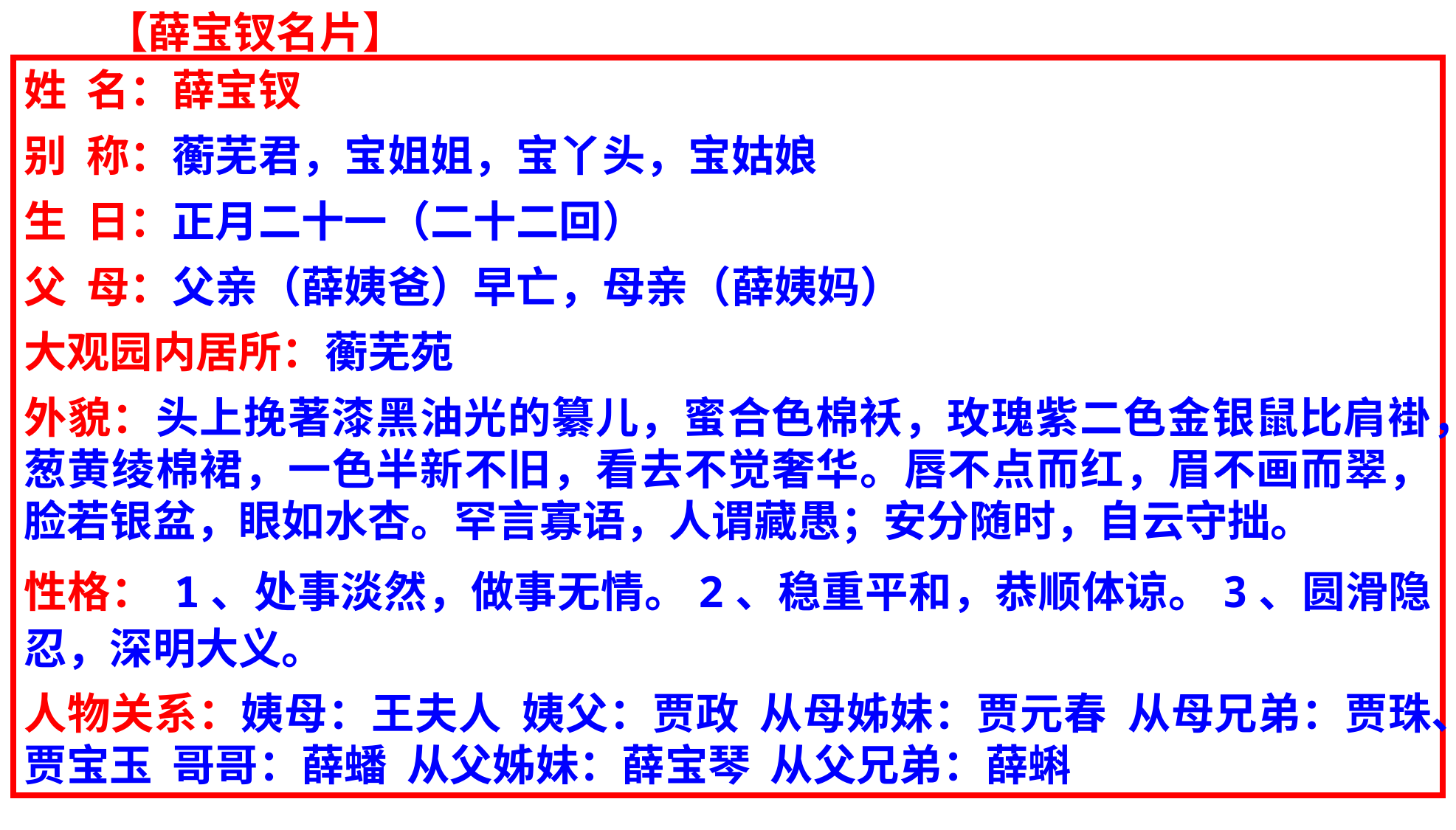

【薛宝钗名片】
姓  名：薛宝钗
别  称：蘅芜君，宝姐姐，宝丫头，宝姑娘
生  日：正月二十一（二十二回）
父  母：父亲（薛姨爸）早亡，母亲（薛姨妈）
大观园内居所：蘅芜苑
外貌：头上挽著漆黑油光的纂儿，蜜合色棉袄，玫瑰紫二色金银鼠比肩褂，葱黄绫棉裙，一色半新不旧，看去不觉奢华。唇不点而红，眉不画而翠，脸若银盆，眼如水杏。罕言寡语，人谓藏愚；安分随时，自云守拙。
性格： 1、处事淡然，做事无情。2、稳重平和，恭顺体谅。3、圆滑隐忍，深明大义。
人物关系：姨母：王夫人  姨父：贾政  从母姊妹：贾元春  从母兄弟：贾珠、贾宝玉  哥哥：薛蟠  从父姊妹：薛宝琴  从父兄弟：薛蝌